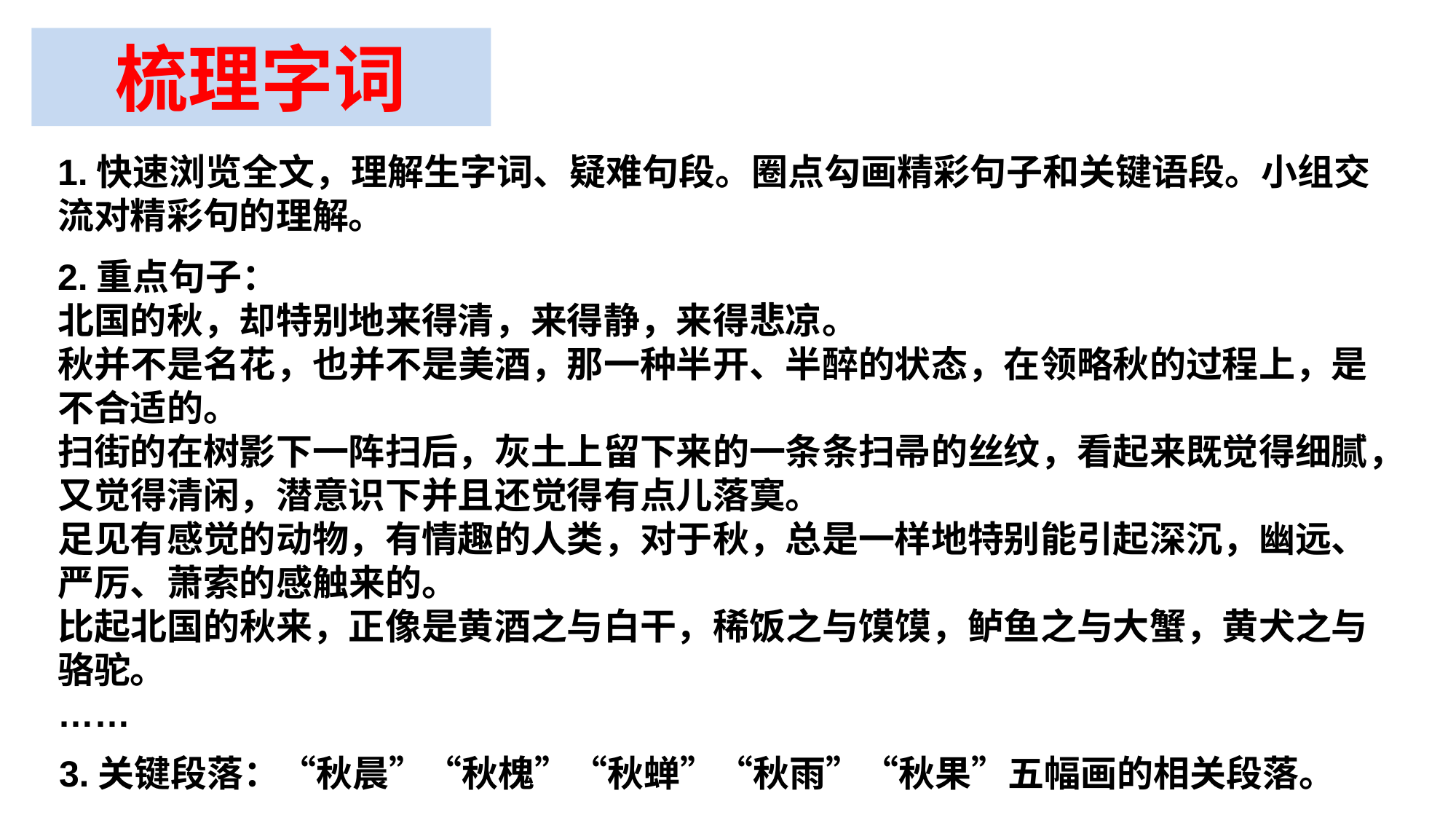

梳理字词
1.快速浏览全文，理解生字词、疑难句段。圈点勾画精彩句子和关键语段。小组交流对精彩句的理解。
2.重点句子：
北国的秋，却特别地来得清，来得静，来得悲凉。
秋并不是名花，也并不是美酒，那一种半开、半醉的状态，在领略秋的过程上，是不合适的。
扫街的在树影下一阵扫后，灰土上留下来的一条条扫帚的丝纹，看起来既觉得细腻，又觉得清闲，潜意识下并且还觉得有点儿落寞。
足见有感觉的动物，有情趣的人类，对于秋，总是一样地特别能引起深沉，幽远、严厉、萧索的感触来的。
比起北国的秋来，正像是黄酒之与白干，稀饭之与馍馍，鲈鱼之与大蟹，黄犬之与骆驼。
……
3.关键段落：“秋晨”“秋槐”“秋蝉”“秋雨”“秋果”五幅画的相关段落。